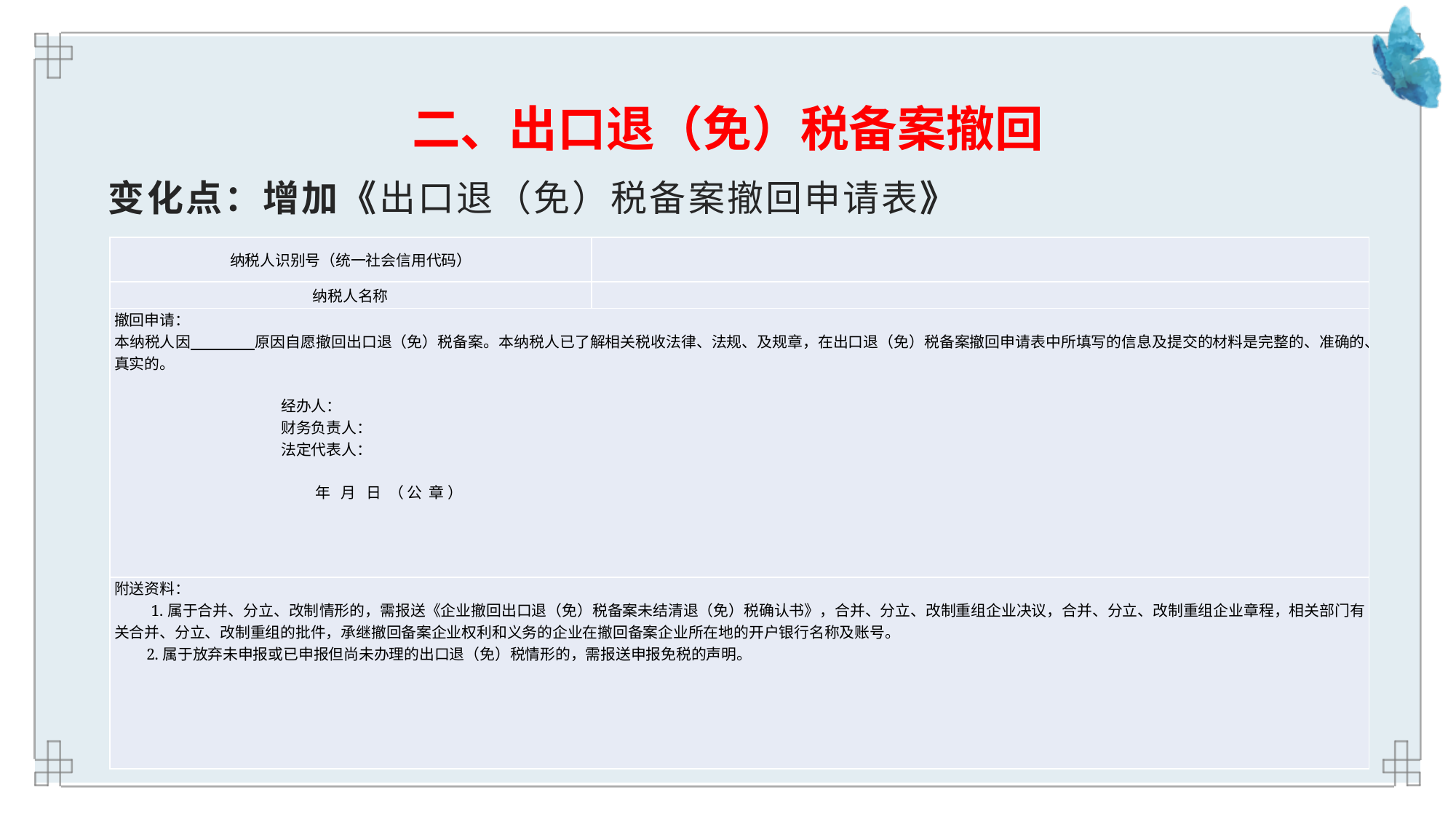

# 二、出口退（免）税备案撤回
变化点：增加《出口退（免）税备案撤回申请表》
| 纳税人识别号（统一社会信用代码） |  |
| --- | --- |
| 纳税人名称 |  |
| 撤回申请： 本纳税人因 原因自愿撤回出口退（免）税备案。本纳税人已了解相关税收法律、法规、及规章，在出口退（免）税备案撤回申请表中所填写的信息及提交的材料是完整的、准确的、真实的。   经办人： 财务负责人： 法定代表人： 年 月 日 （ 公 章 ） |  |
| 附送资料： 1.属于合并、分立、改制情形的，需报送《企业撤回出口退（免）税备案未结清退（免）税确认书》，合并、分立、改制重组企业决议，合并、分立、改制重组企业章程，相关部门有关合并、分立、改制重组的批件，承继撤回备案企业权利和义务的企业在撤回备案企业所在地的开户银行名称及账号。 2.属于放弃未申报或已申报但尚未办理的出口退（免）税情形的，需报送申报免税的声明。 |  |